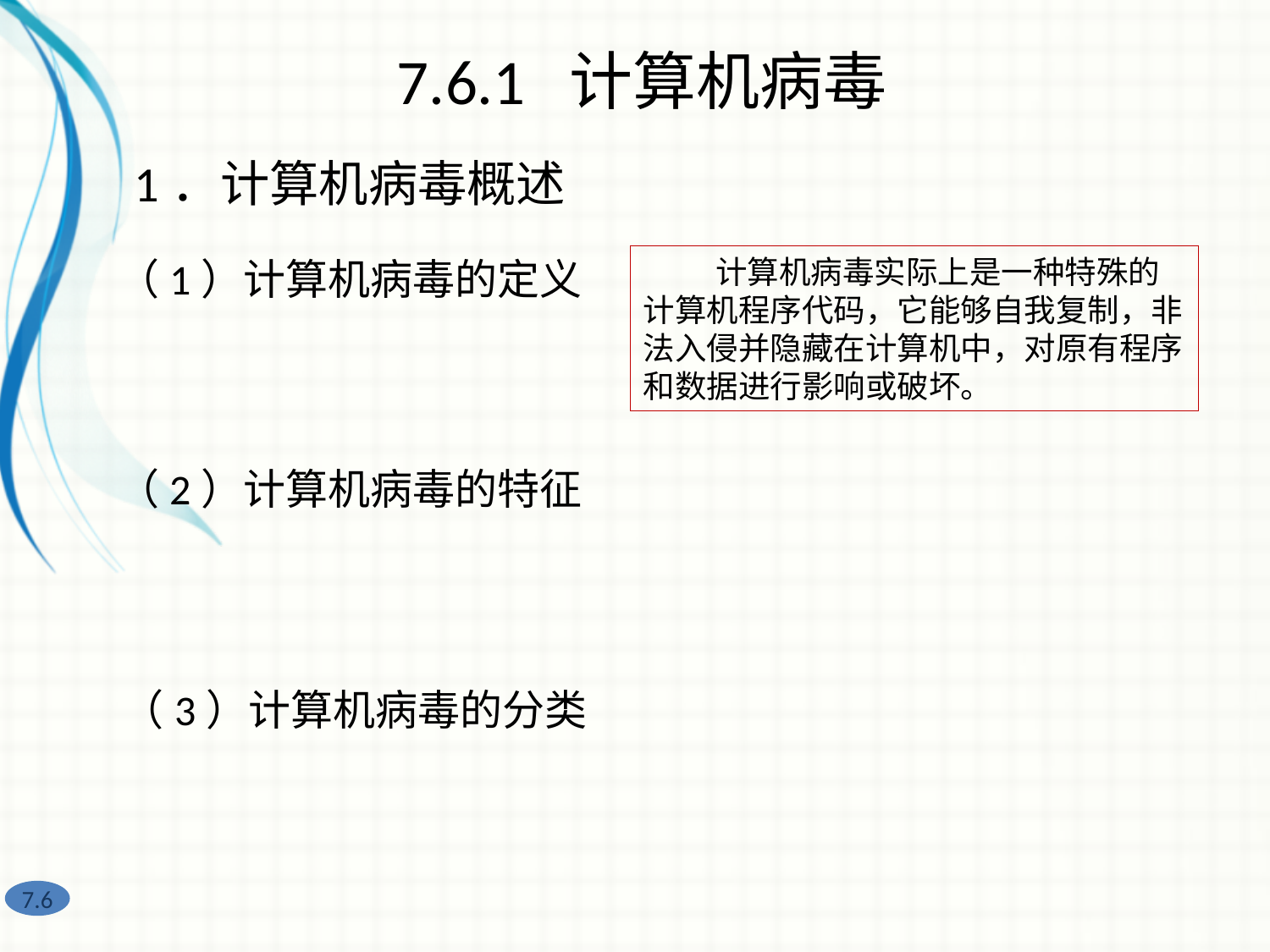

7.6.1  计算机病毒
1．计算机病毒概述
（1）计算机病毒的定义
         计算机病毒实际上是一种特殊的计算机程序代码，它能够自我复制，非法入侵并隐藏在计算机中，对原有程序和数据进行影响或破坏。
（2）计算机病毒的特征
（3）计算机病毒的分类